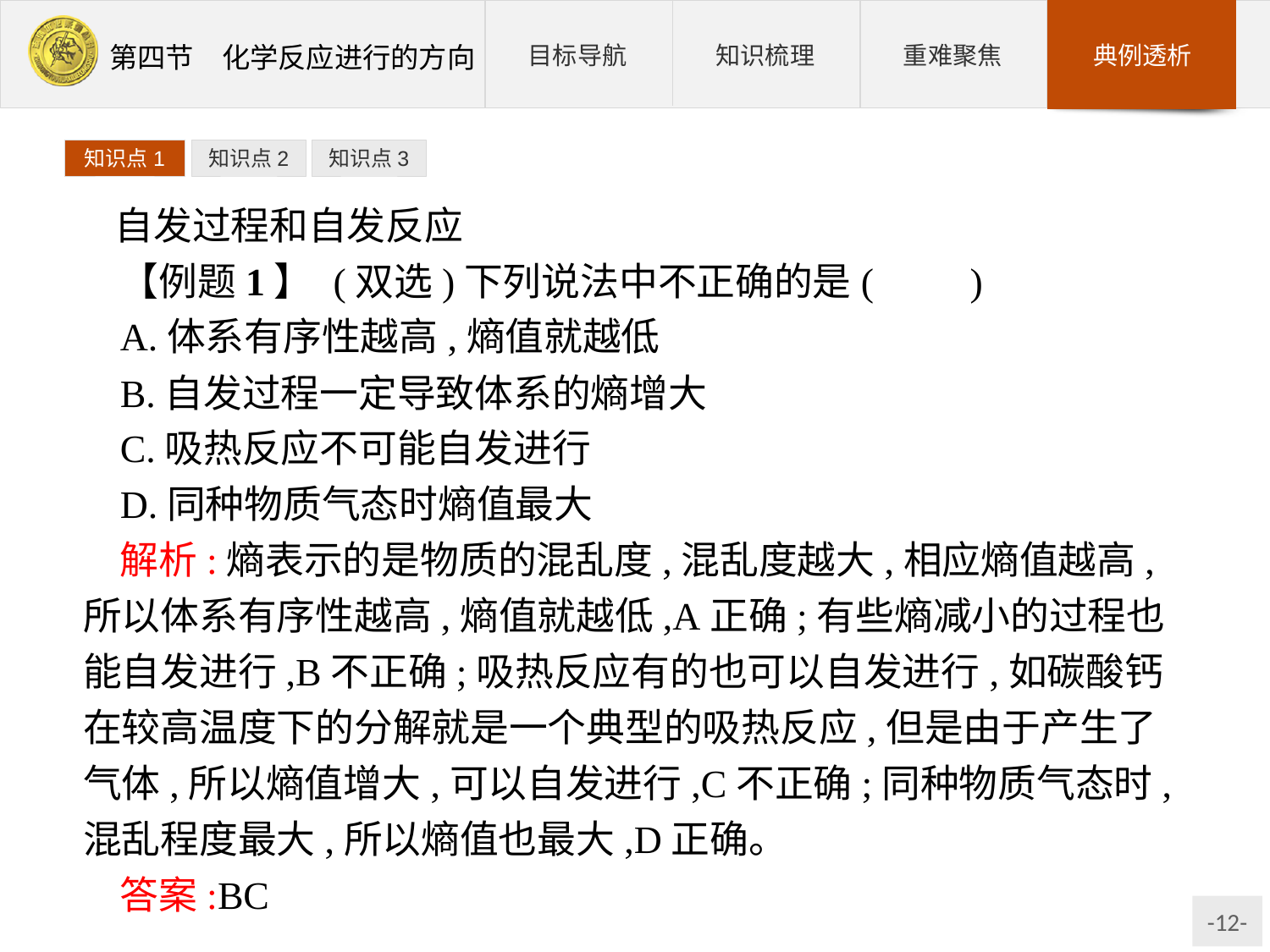

知识点1
知识点2
知识点3
自发过程和自发反应
【例题1】 (双选)下列说法中不正确的是(　　)
A.体系有序性越高,熵值就越低
B.自发过程一定导致体系的熵增大
C.吸热反应不可能自发进行
D.同种物质气态时熵值最大
解析:熵表示的是物质的混乱度,混乱度越大,相应熵值越高,所以体系有序性越高,熵值就越低,A正确;有些熵减小的过程也能自发进行,B不正确;吸热反应有的也可以自发进行,如碳酸钙在较高温度下的分解就是一个典型的吸热反应,但是由于产生了气体,所以熵值增大,可以自发进行,C不正确;同种物质气态时,混乱程度最大,所以熵值也最大,D正确。
答案:BC